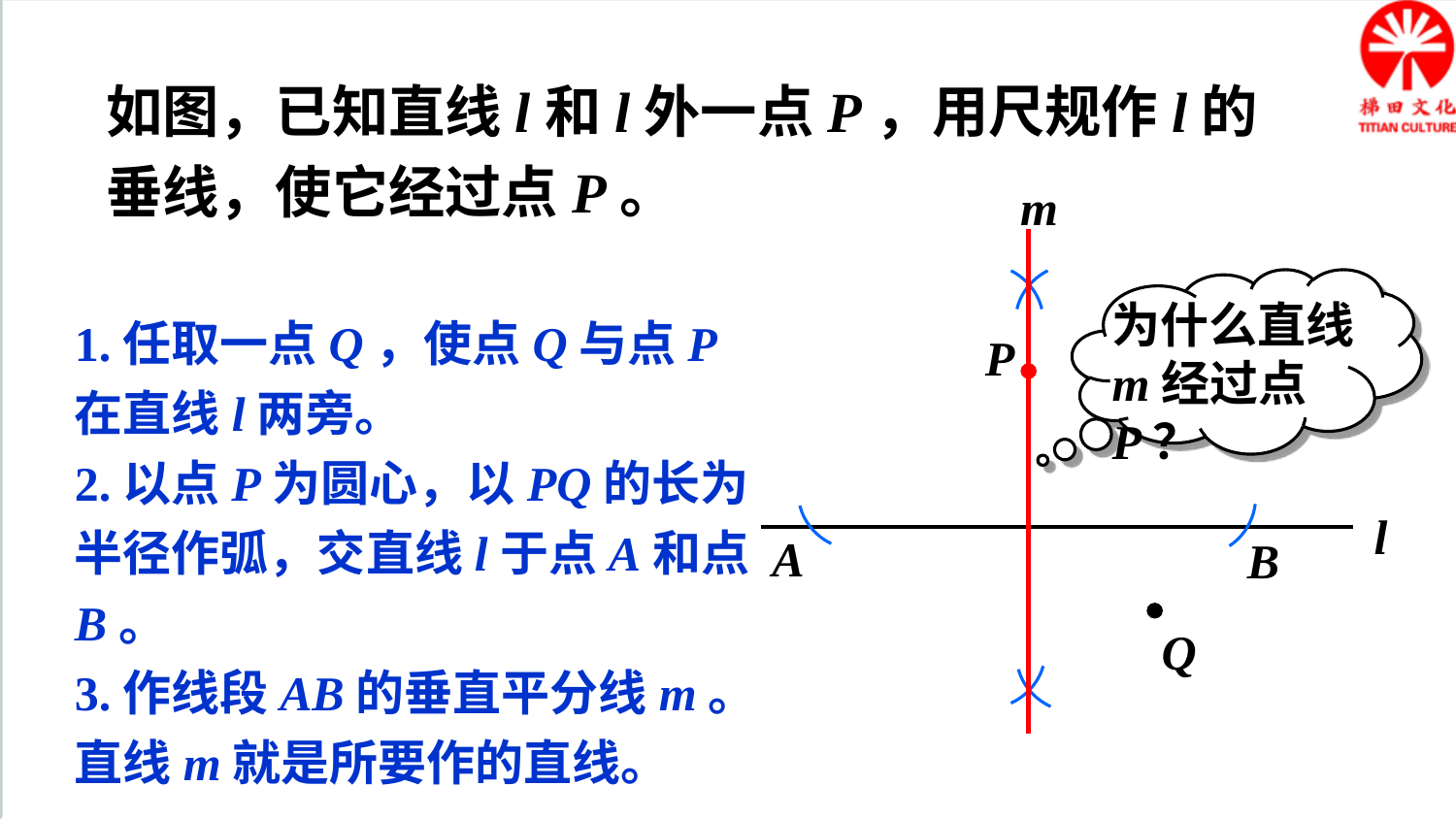

如图，已知直线l和l外一点P，用尺规作l的垂线，使它经过点P。
m

为什么直线m经过点P？
1.任取一点Q，使点Q与点P在直线l两旁。
2.以点P为圆心，以PQ的长为半径作弧，交直线l于点A和点B。
3.作线段AB的垂直平分线m。
直线m就是所要作的直线。
P

l

A
B

Q